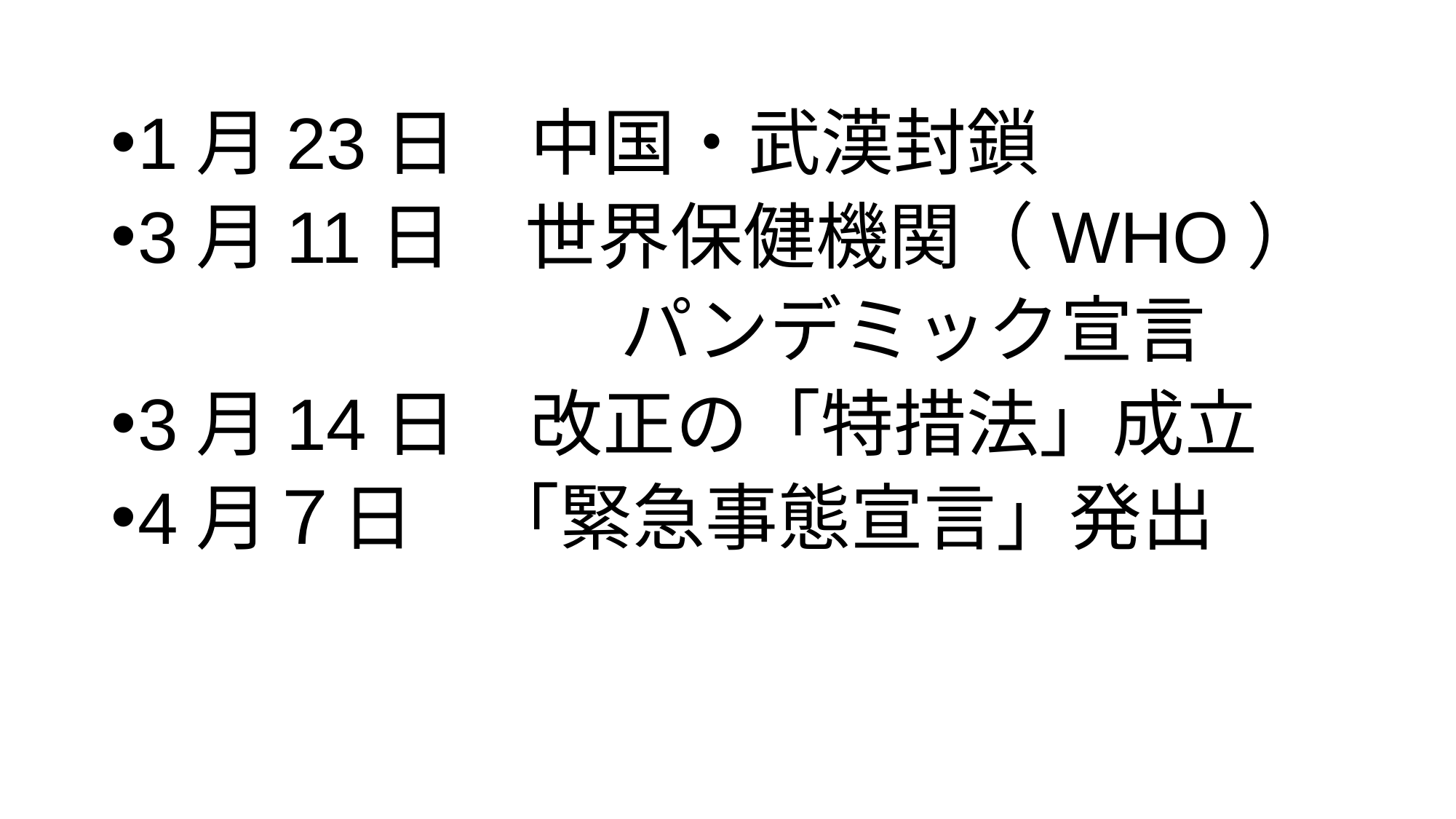

1月23日　中国・武漢封鎖
3月11日　世界保健機関（WHO）
　　　　　　　パンデミック宣言
3月14日　改正の「特措法」成立
4月７日　「緊急事態宣言」発出